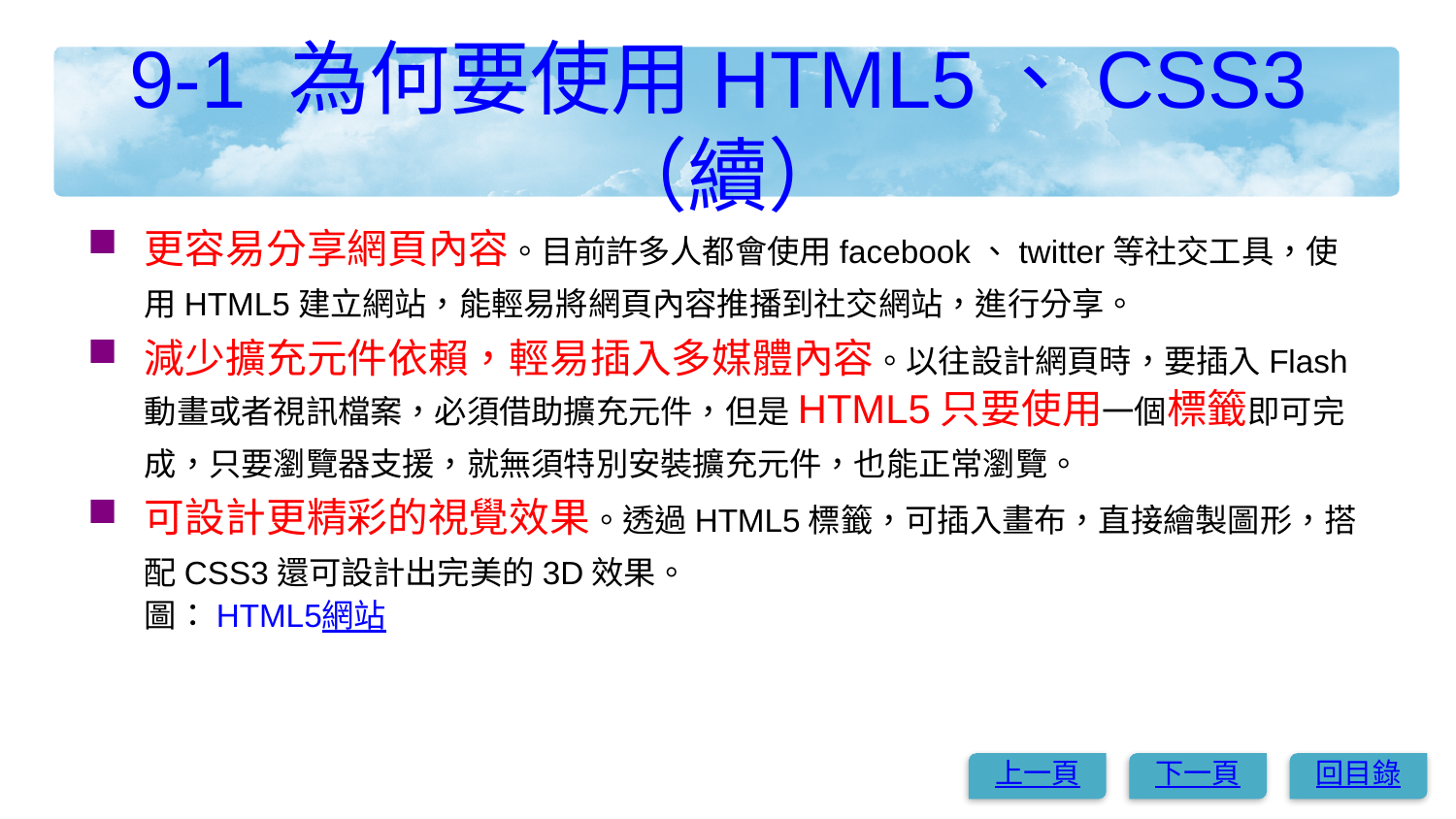

# 9-1 為何要使用HTML5、CSS3（續）
更容易分享網頁內容。目前許多人都會使用facebook、twitter等社交工具，使用HTML5建立網站，能輕易將網頁內容推播到社交網站，進行分享。
減少擴充元件依賴，輕易插入多媒體內容。以往設計網頁時，要插入Flash動畫或者視訊檔案，必須借助擴充元件，但是HTML5只要使用一個標籤即可完成，只要瀏覽器支援，就無須特別安裝擴充元件，也能正常瀏覽。
可設計更精彩的視覺效果。透過HTML5標籤，可插入畫布，直接繪製圖形，搭配CSS3還可設計出完美的3D效果。
圖： HTML5網站
上一頁
下一頁
回目錄